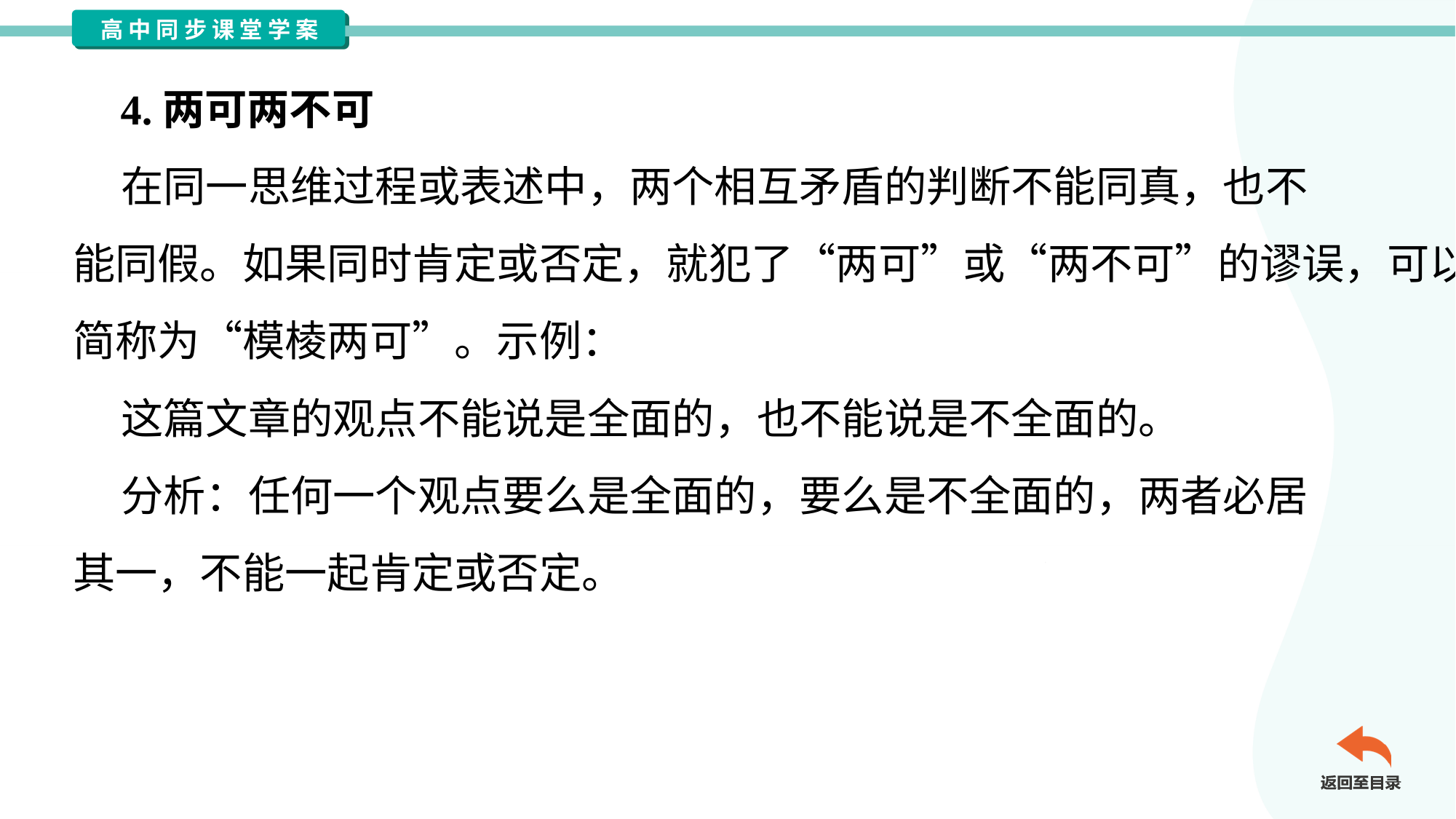

4.两可两不可
    在同一思维过程或表述中，两个相互矛盾的判断不能同真，也不
能同假。如果同时肯定或否定，就犯了“两可”或“两不可”的谬误，可以
简称为“模棱两可”。示例：
    这篇文章的观点不能说是全面的，也不能说是不全面的。
    分析：任何一个观点要么是全面的，要么是不全面的，两者必居
其一，不能一起肯定或否定。